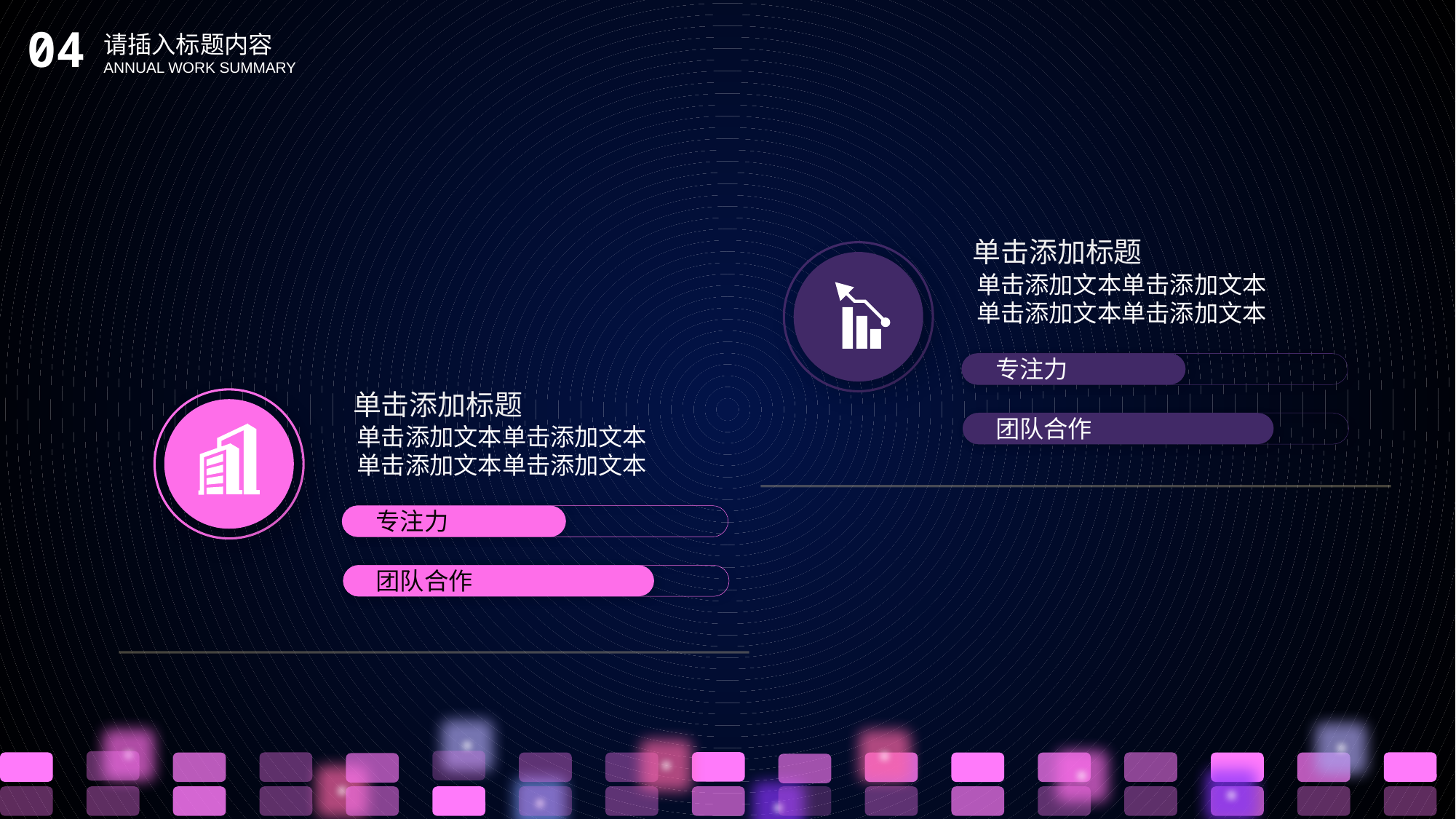

单击添加标题

单击添加文本单击添加文本单击添加文本单击添加文本
专注力

单击添加标题

团队合作

单击添加文本单击添加文本单击添加文本单击添加文本
专注力

团队合作